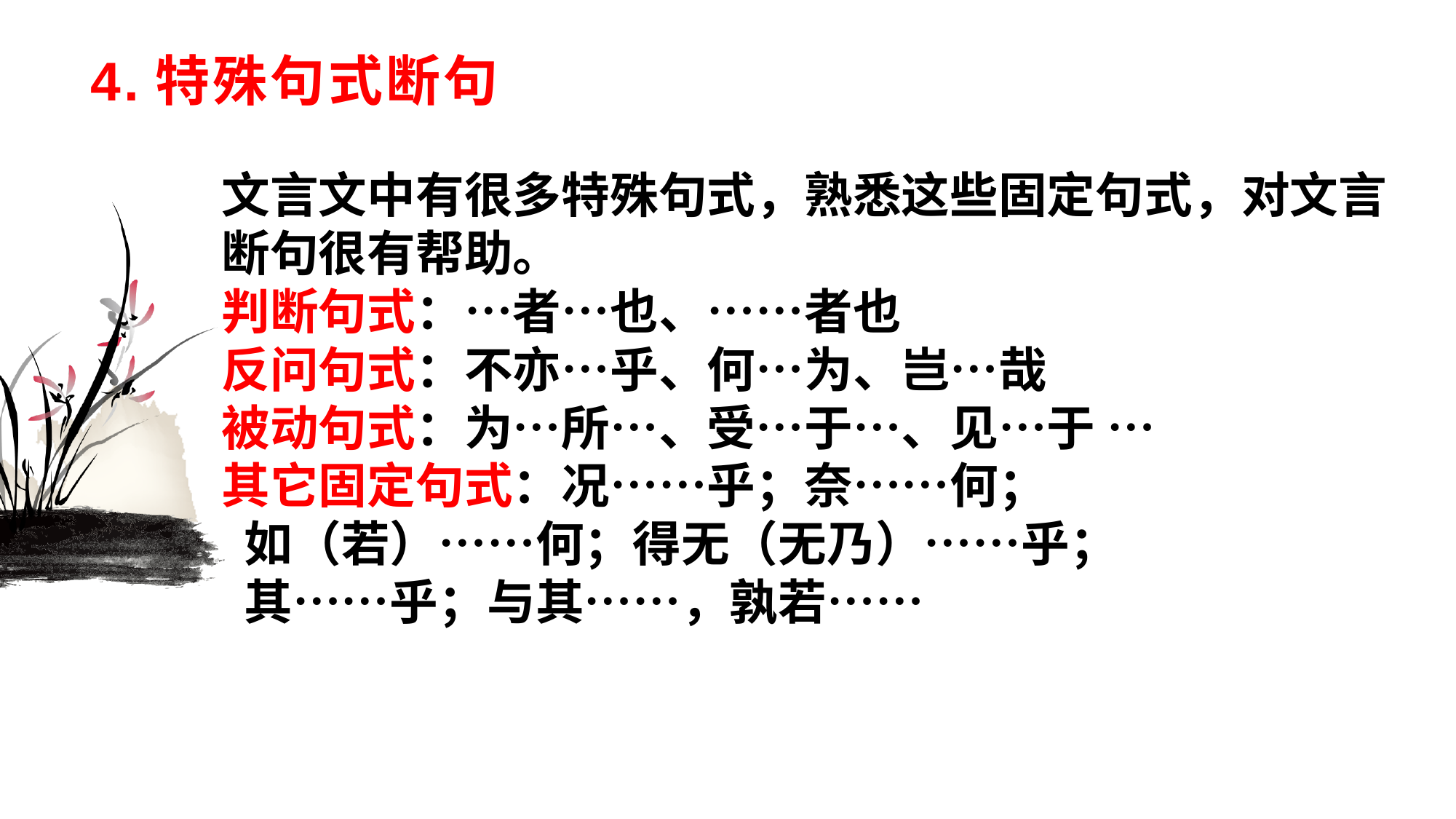

# 4.特殊句式断句
文言文中有很多特殊句式，熟悉这些固定句式，对文言断句很有帮助。
判断句式：…者…也、……者也
反问句式：不亦…乎、何…为、岂…哉
被动句式：为…所…、受…于…、见…于 …
其它固定句式：况……乎；奈……何；
 如（若）……何；得无（无乃）……乎；
 其……乎；与其……，孰若……